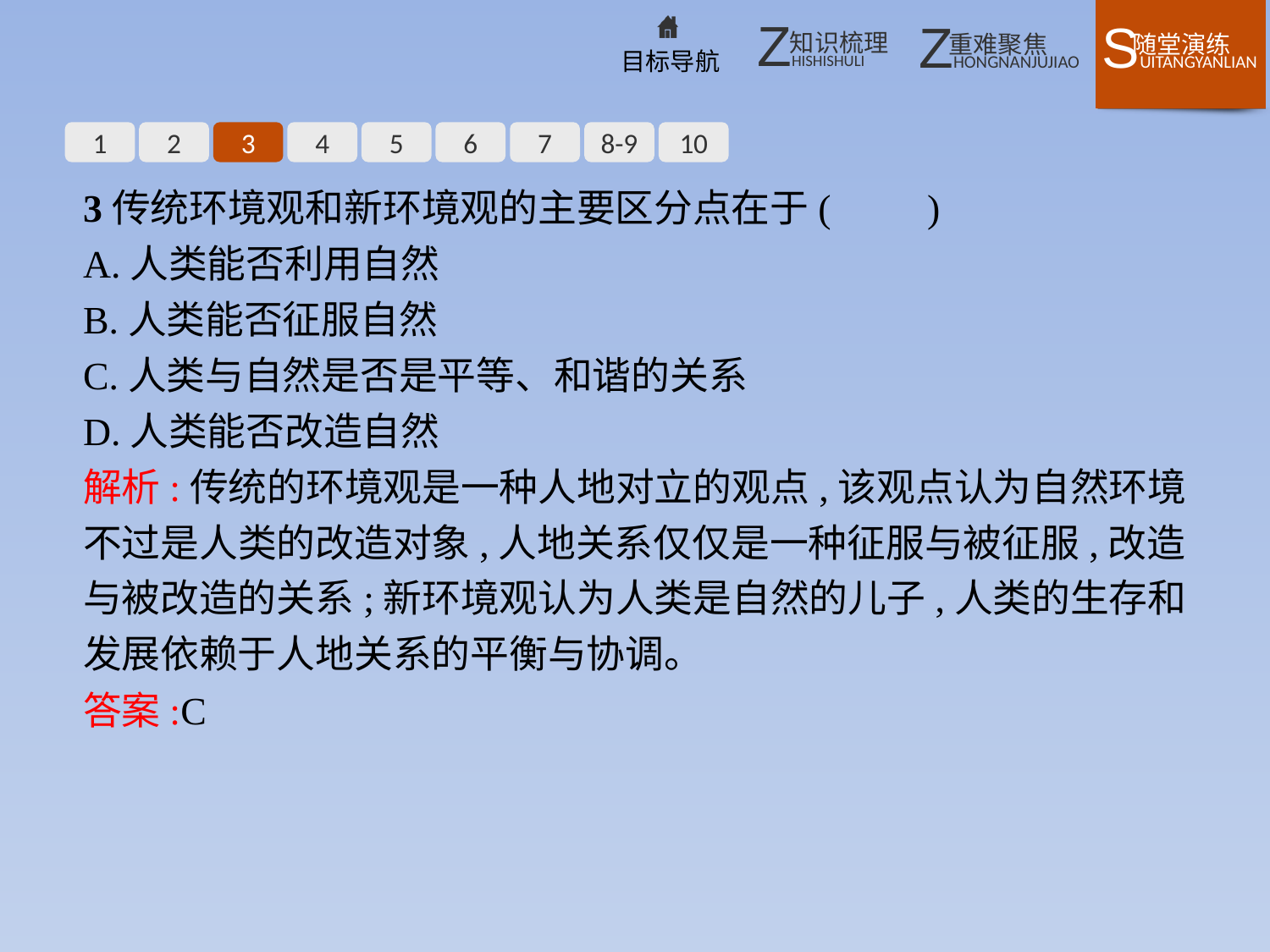

1
2
3
4
5
6
7
8-9
10
3传统环境观和新环境观的主要区分点在于(　　)
A.人类能否利用自然
B.人类能否征服自然
C.人类与自然是否是平等、和谐的关系
D.人类能否改造自然
解析:传统的环境观是一种人地对立的观点,该观点认为自然环境不过是人类的改造对象,人地关系仅仅是一种征服与被征服,改造与被改造的关系;新环境观认为人类是自然的儿子,人类的生存和发展依赖于人地关系的平衡与协调。
答案:C